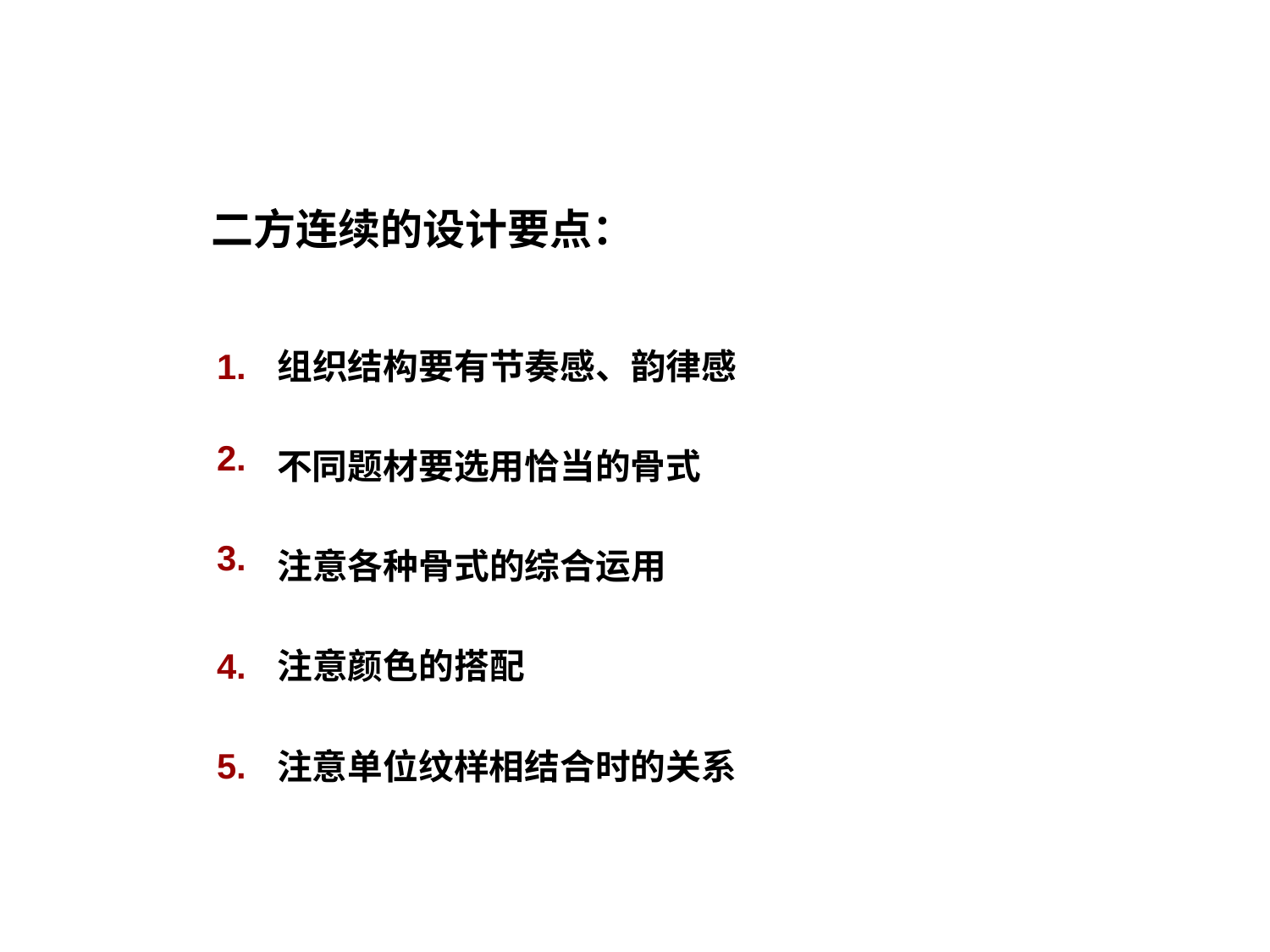

二方连续的设计要点：
组织结构要有节奏感、韵律感
1.
2.
不同题材要选用恰当的骨式
3.
注意各种骨式的综合运用
4.
注意颜色的搭配
5.
注意单位纹样相结合时的关系